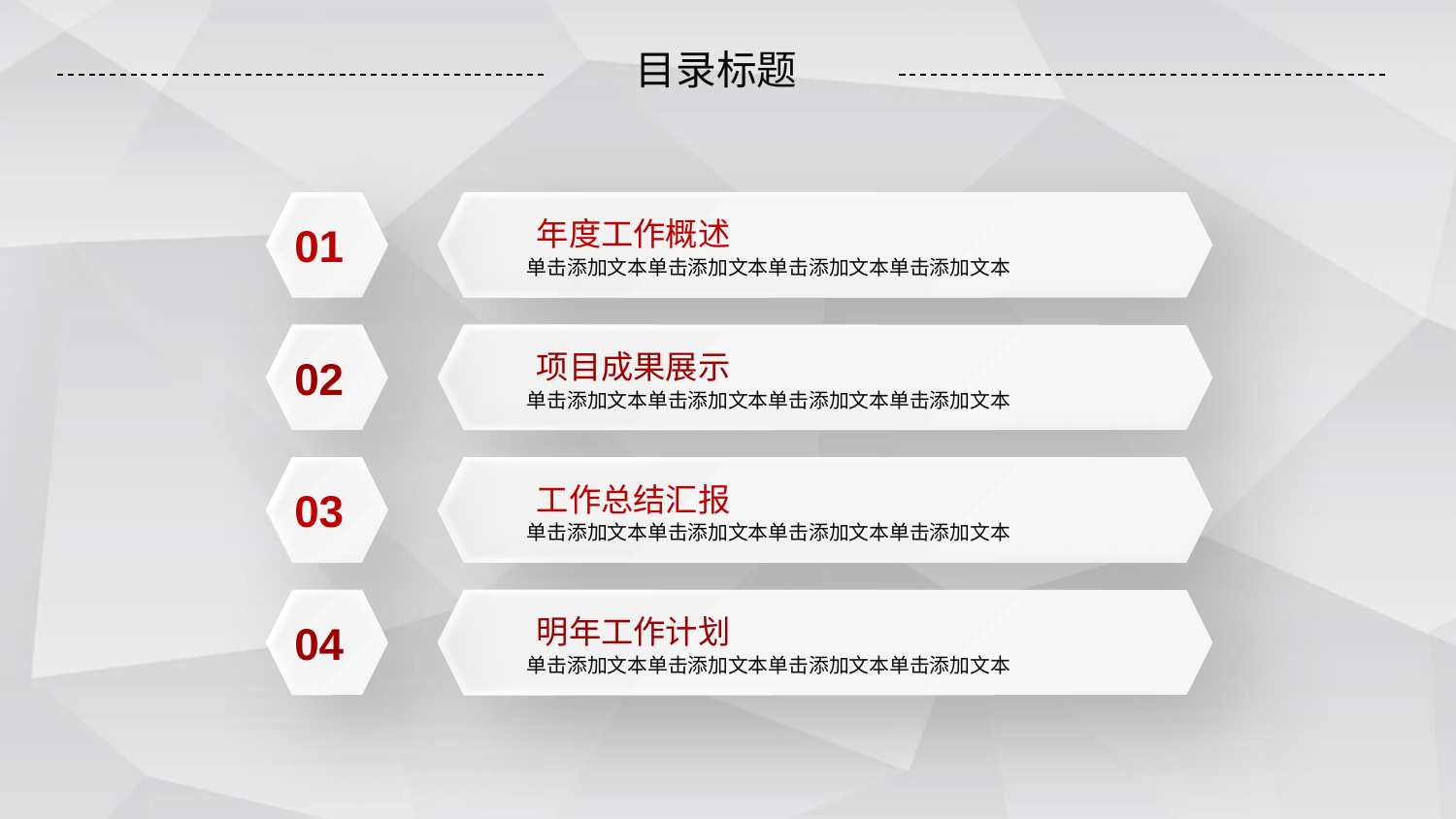

目录标题

年度工作概述
单击添加文本单击添加文本单击添加文本单击添加文本

01

项目成果展示
单击添加文本单击添加文本单击添加文本单击添加文本

02

工作总结汇报
单击添加文本单击添加文本单击添加文本单击添加文本

03

明年工作计划
单击添加文本单击添加文本单击添加文本单击添加文本

04